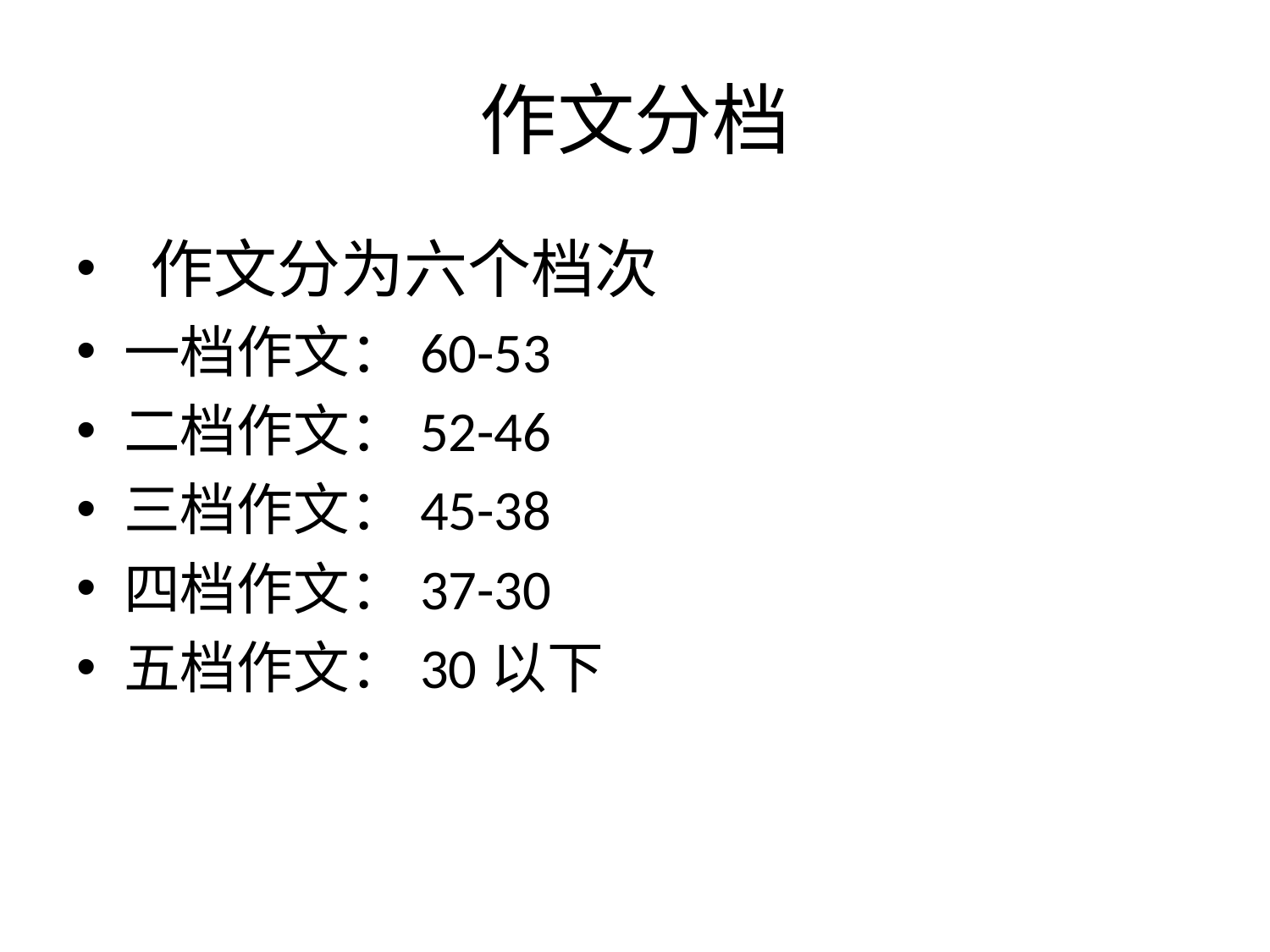

# 作文分档
 作文分为六个档次
一档作文：60-53
二档作文：52-46
三档作文：45-38
四档作文：37-30
五档作文：30以下